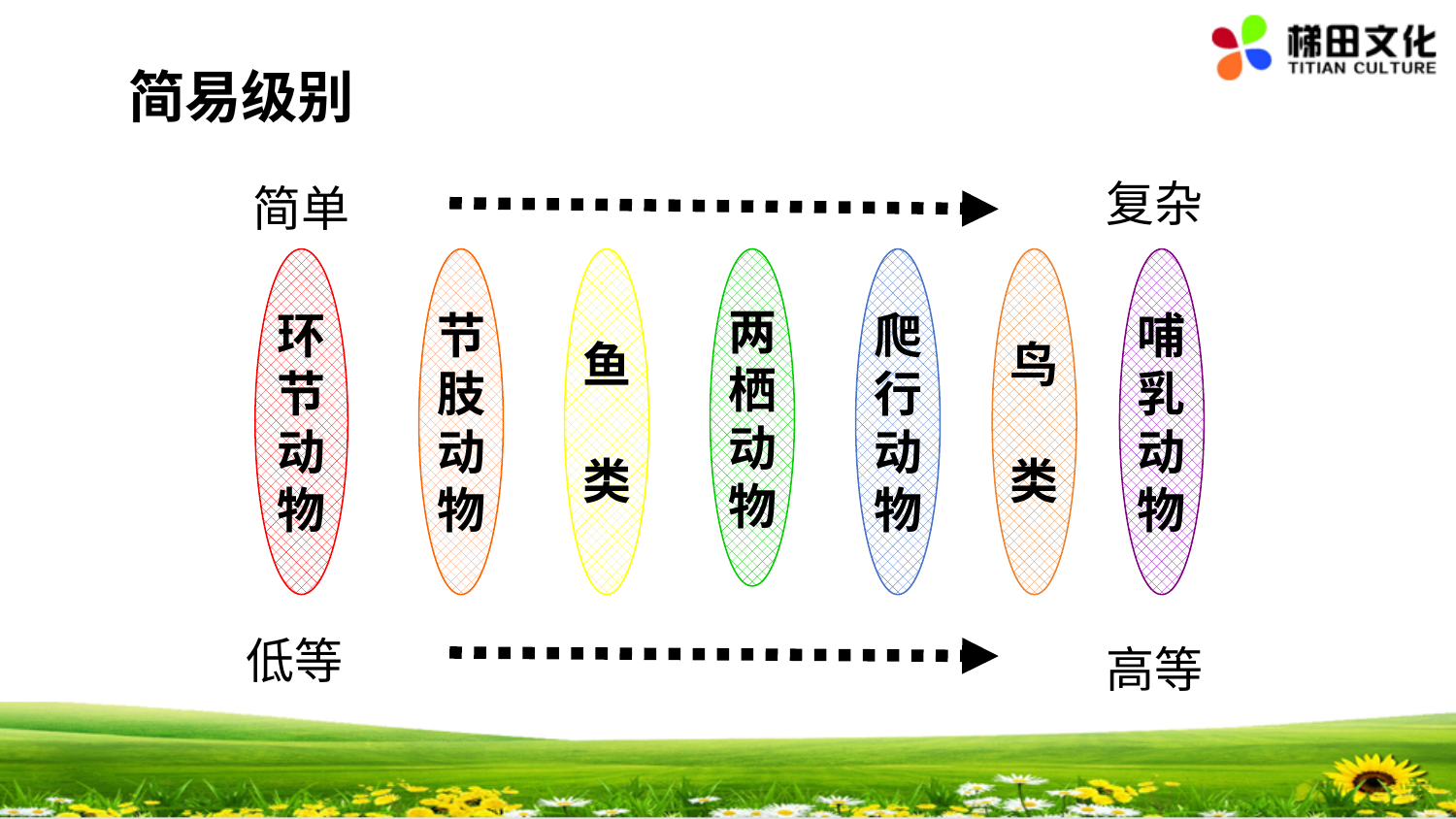

#
简易级别
复杂
简单

环
节
动
物
节
肢
动
物
鱼

类
两
栖
动
物
爬
行
动
物
鸟

类
哺
乳
动
物
低等
高等